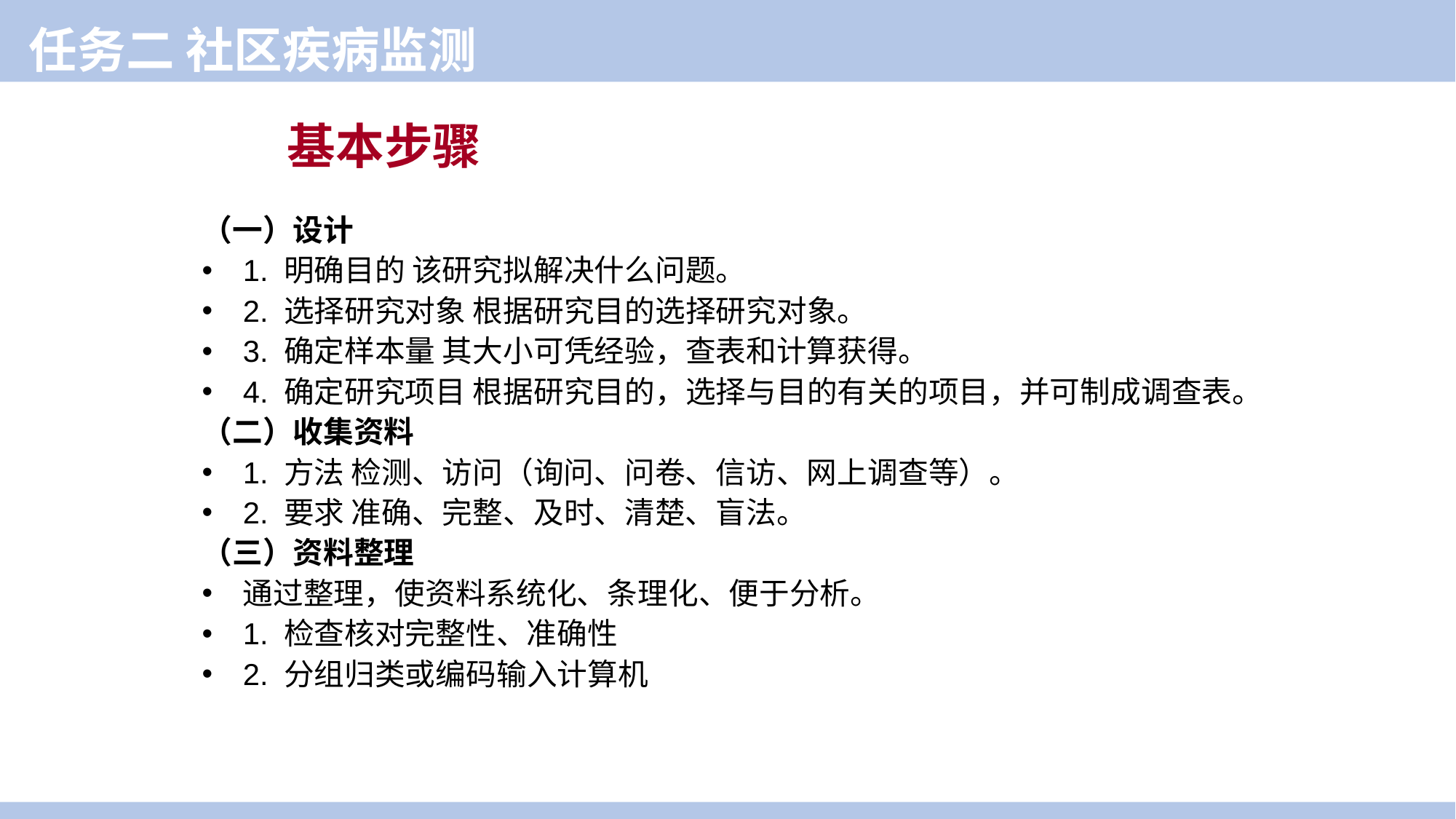

任务二 社区疾病监测
基本步骤
（一）设计
1. 明确目的 该研究拟解决什么问题。
2. 选择研究对象 根据研究目的选择研究对象。
3. 确定样本量 其大小可凭经验，查表和计算获得。
4. 确定研究项目 根据研究目的，选择与目的有关的项目，并可制成调查表。
（二）收集资料
1. 方法 检测、访问（询问、问卷、信访、网上调查等）。
2. 要求 准确、完整、及时、清楚、盲法。
（三）资料整理
通过整理，使资料系统化、条理化、便于分析。
1. 检查核对完整性、准确性
2. 分组归类或编码输入计算机